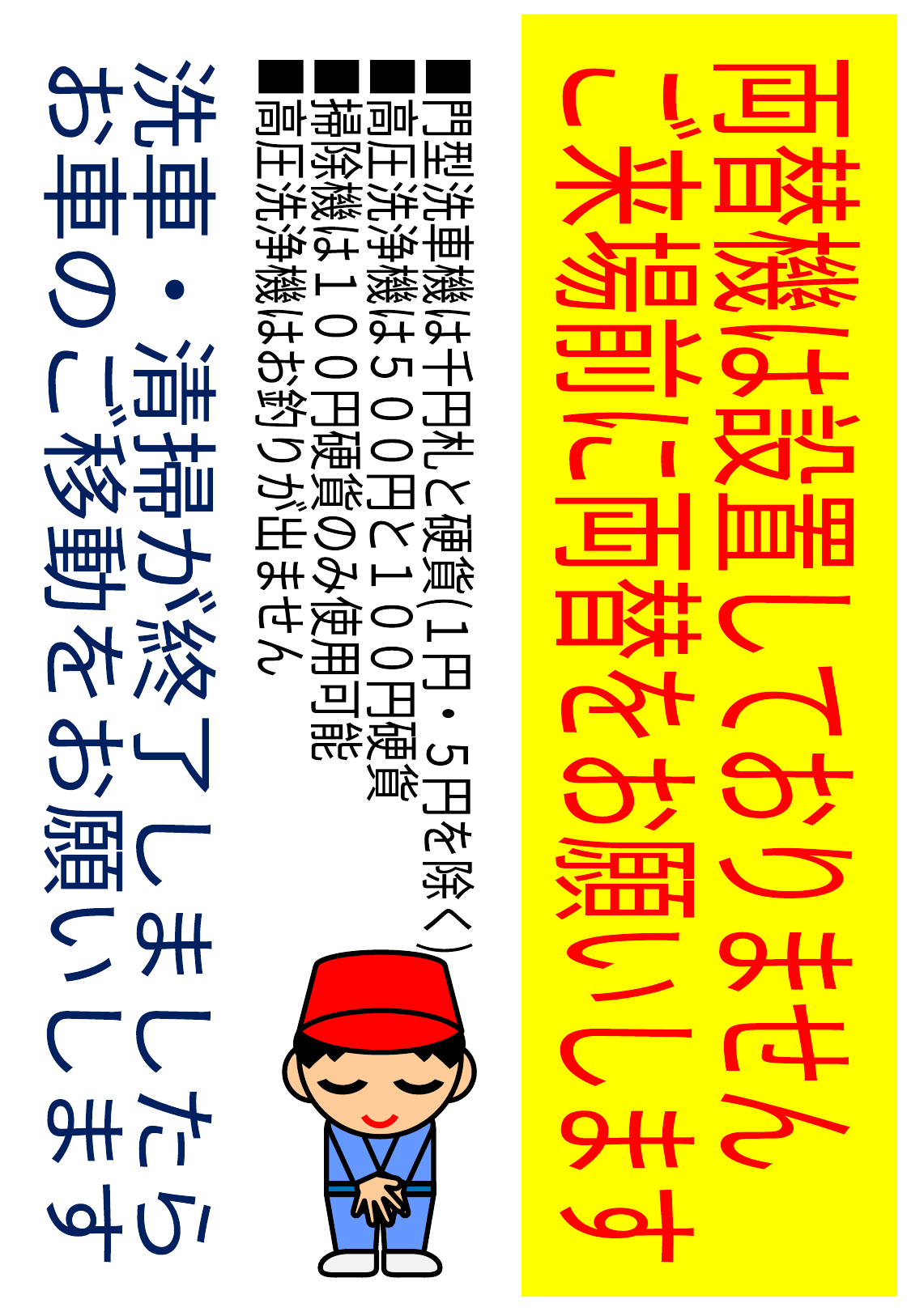

■門型洗車機は千円札と硬貨(１円・５円を除く)
■高圧洗浄機は５００円と１００円硬貨
■掃除機は１００円硬貨のみ使用可能
■高圧洗浄機はお釣りが出ません
両替機は設置しておりません
ご来場前に両替をお願いします
洗車・清掃が終了しましたら
お車のご移動をお願いします